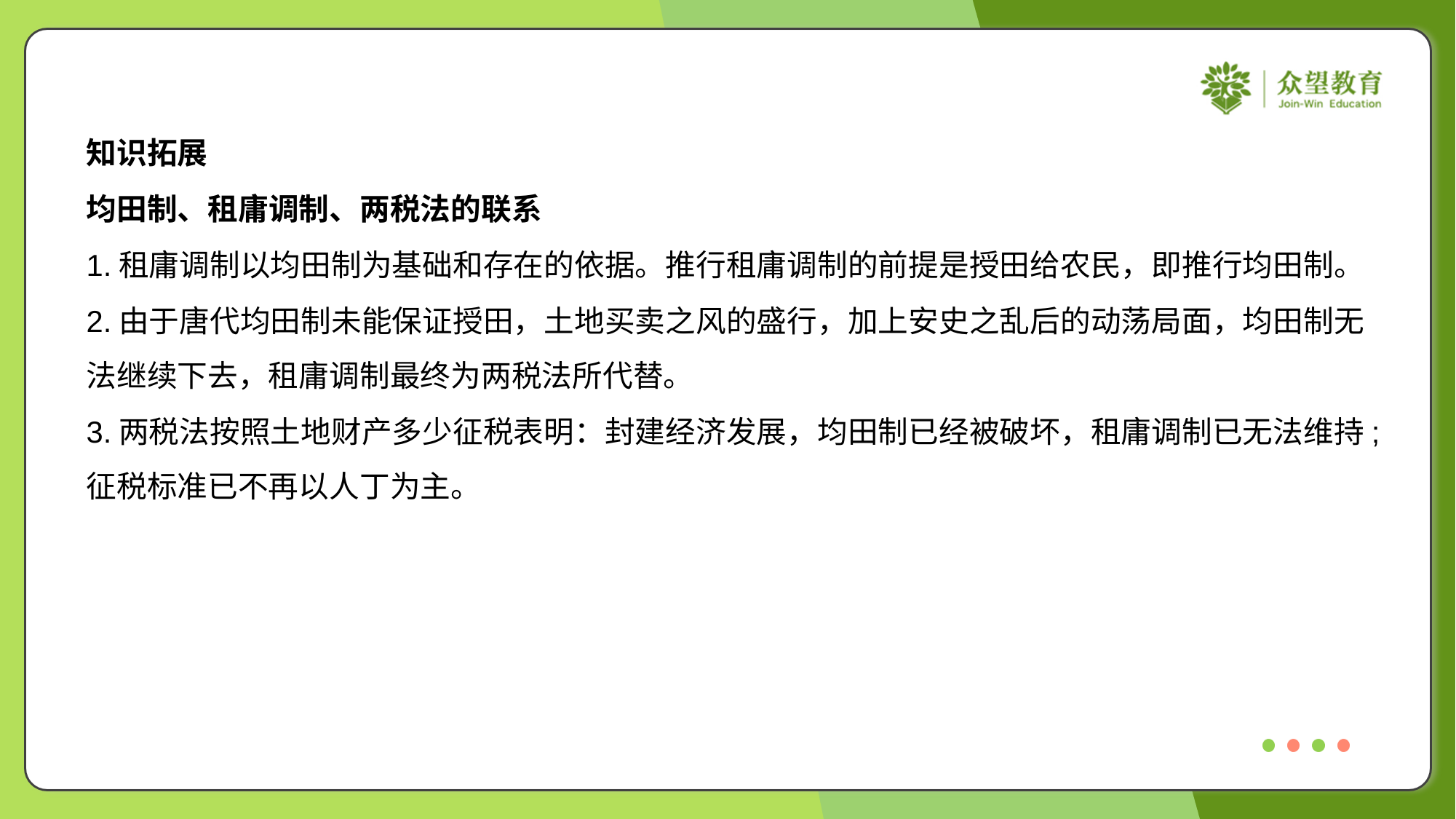

知识拓展
均田制、租庸调制、两税法的联系
1.租庸调制以均田制为基础和存在的依据。推行租庸调制的前提是授田给农民，即推行均田制。
2.由于唐代均田制未能保证授田，土地买卖之风的盛行，加上安史之乱后的动荡局面，均田制无
法继续下去，租庸调制最终为两税法所代替。
3.两税法按照土地财产多少征税表明：封建经济发展，均田制已经被破坏，租庸调制已无法维持;
征税标准已不再以人丁为主。